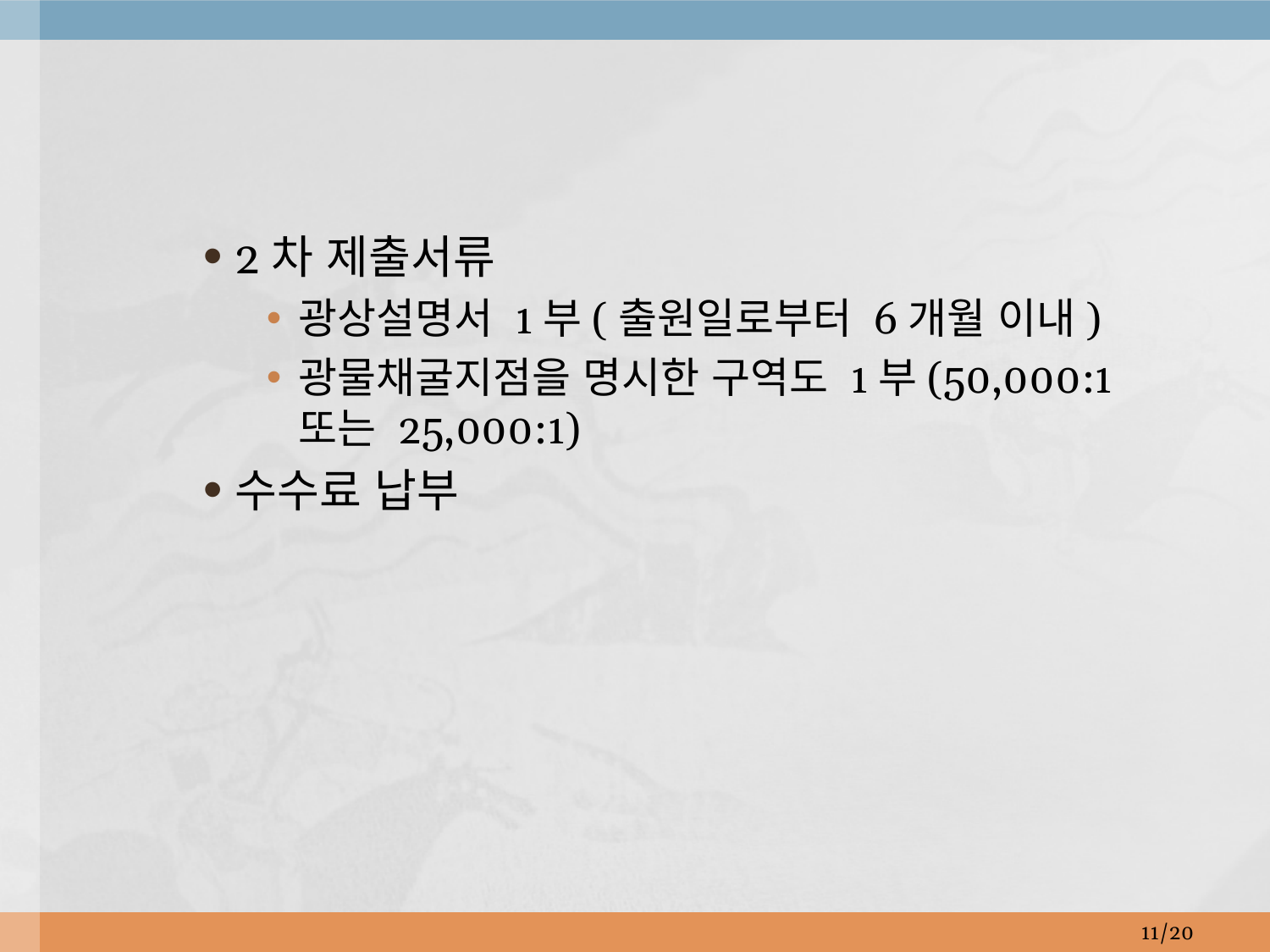

2차 제출서류
광상설명서 1부(출원일로부터 6개월 이내)
광물채굴지점을 명시한 구역도 1부(50,000:1 또는 25,000:1)
수수료 납부
11